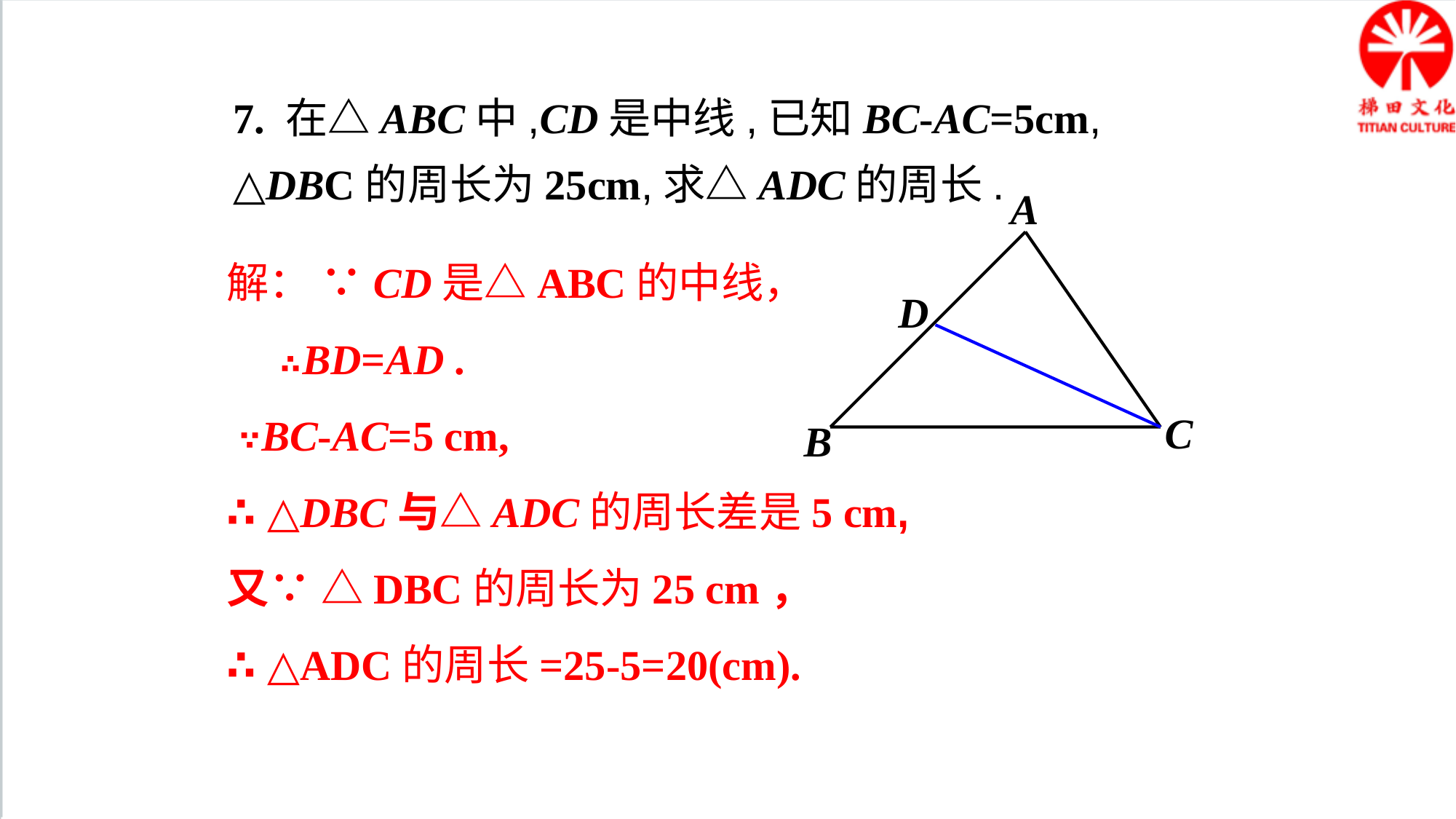

7. 在△ABC中,CD是中线,已知BC-AC=5cm, △DBC的周长为25cm,求△ADC的周长.
A

D

C
B

解： ∵CD是△ABC的中线，
     ∴BD=AD .
 ∵BC-AC=5 cm,
∴ △DBC与△ADC的周长差是5 cm,
又∵ △DBC的周长为25 cm，
∴ △ADC的周长=25-5=20(cm).